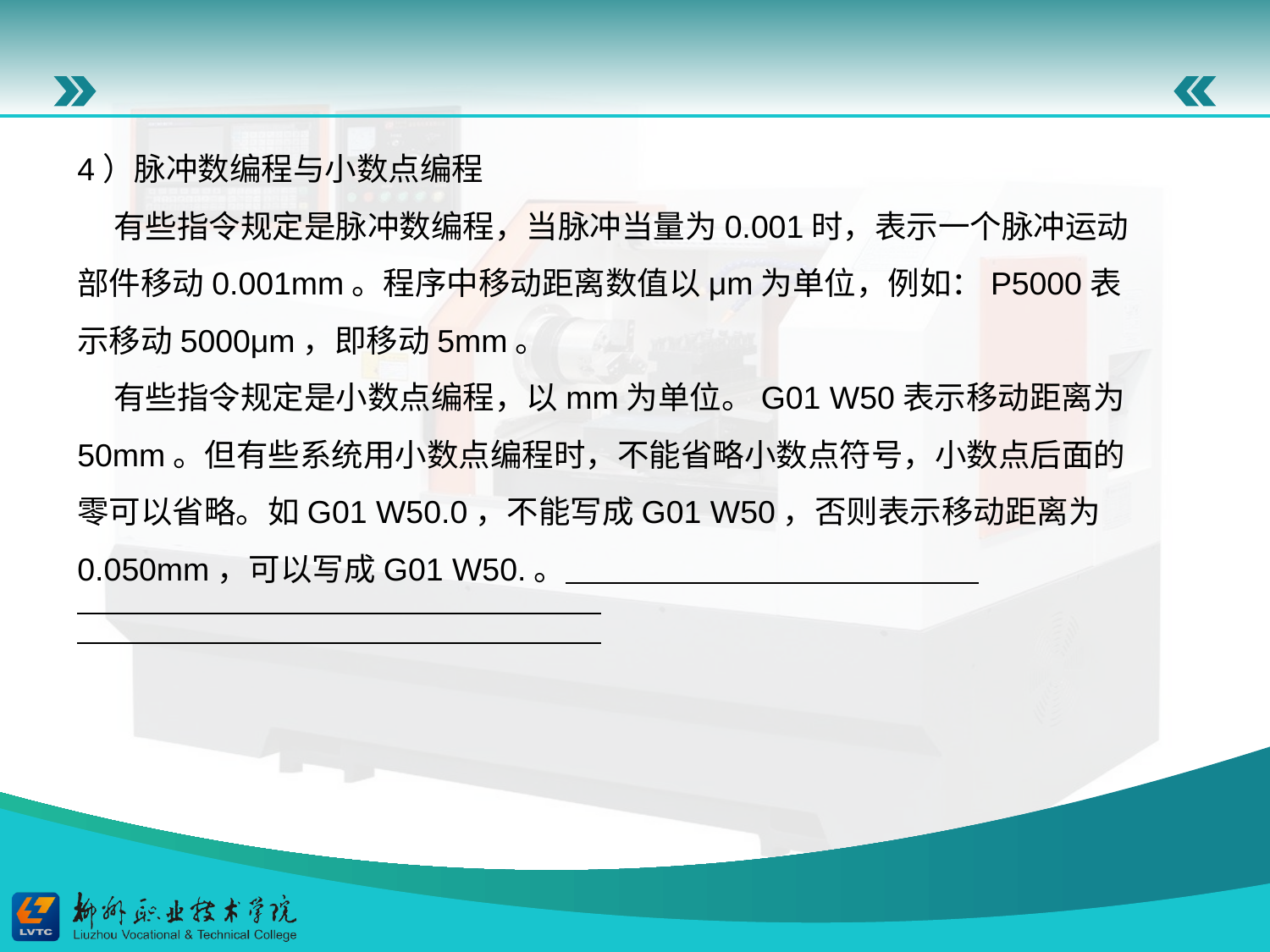

4）脉冲数编程与小数点编程
    有些指令规定是脉冲数编程，当脉冲当量为0.001时，表示一个脉冲运动部件移动0.001mm。程序中移动距离数值以μm为单位，例如：P5000表示移动5000μm，即移动5mm。
    有些指令规定是小数点编程，以mm为单位。G01 W50表示移动距离为50mm。但有些系统用小数点编程时，不能省略小数点符号，小数点后面的零可以省略。如G01 W50.0，不能写成G01 W50，否则表示移动距离为0.050mm，可以写成G01 W50.。